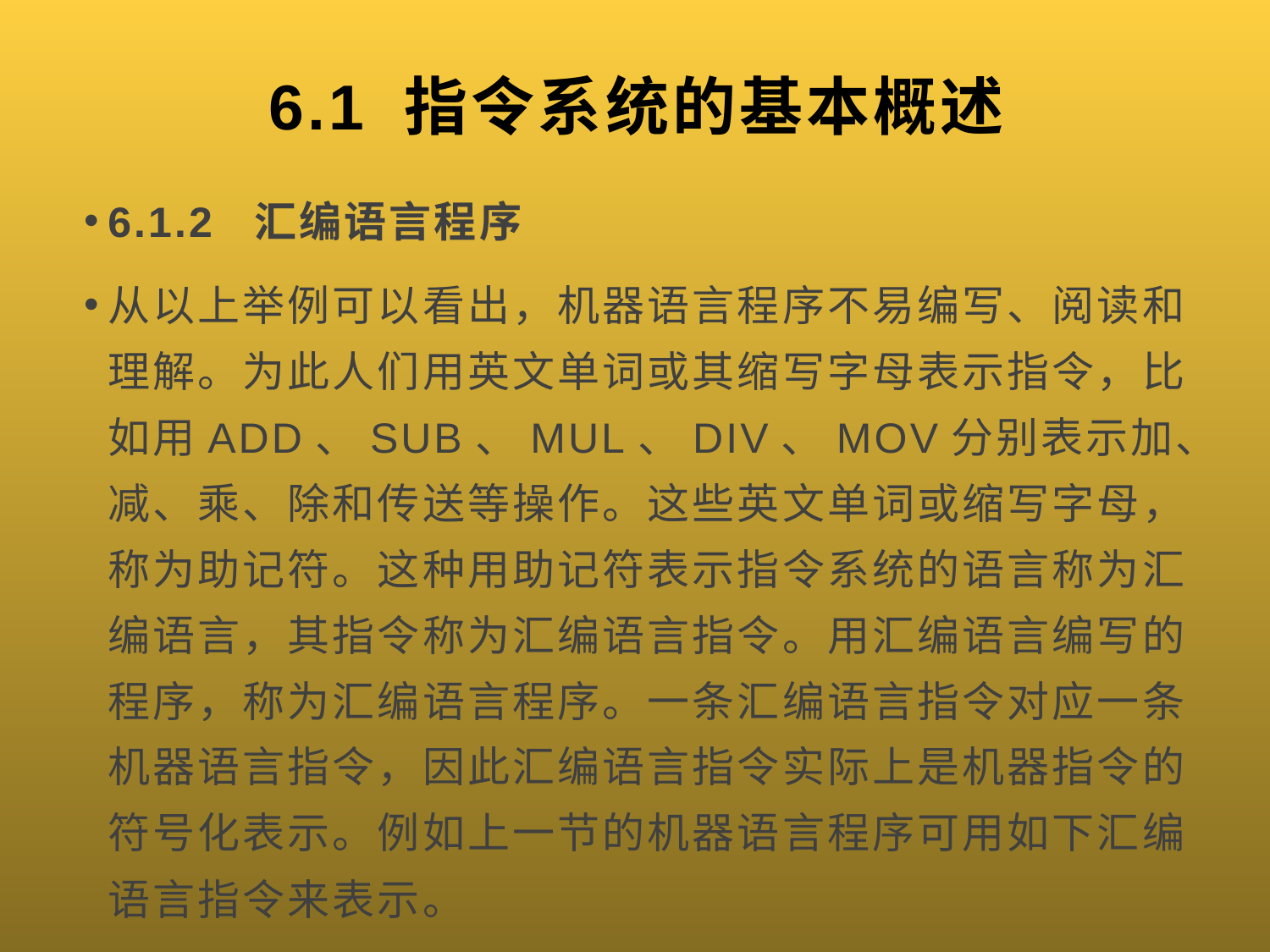

# 6.1 指令系统的基本概述
6.1.2  汇编语言程序
从以上举例可以看出，机器语言程序不易编写、阅读和理解。为此人们用英文单词或其缩写字母表示指令，比如用ADD、SUB、MUL、DIV、MOV分别表示加、减、乘、除和传送等操作。这些英文单词或缩写字母，称为助记符。这种用助记符表示指令系统的语言称为汇编语言，其指令称为汇编语言指令。用汇编语言编写的程序，称为汇编语言程序。一条汇编语言指令对应一条机器语言指令，因此汇编语言指令实际上是机器指令的符号化表示。例如上一节的机器语言程序可用如下汇编语言指令来表示。